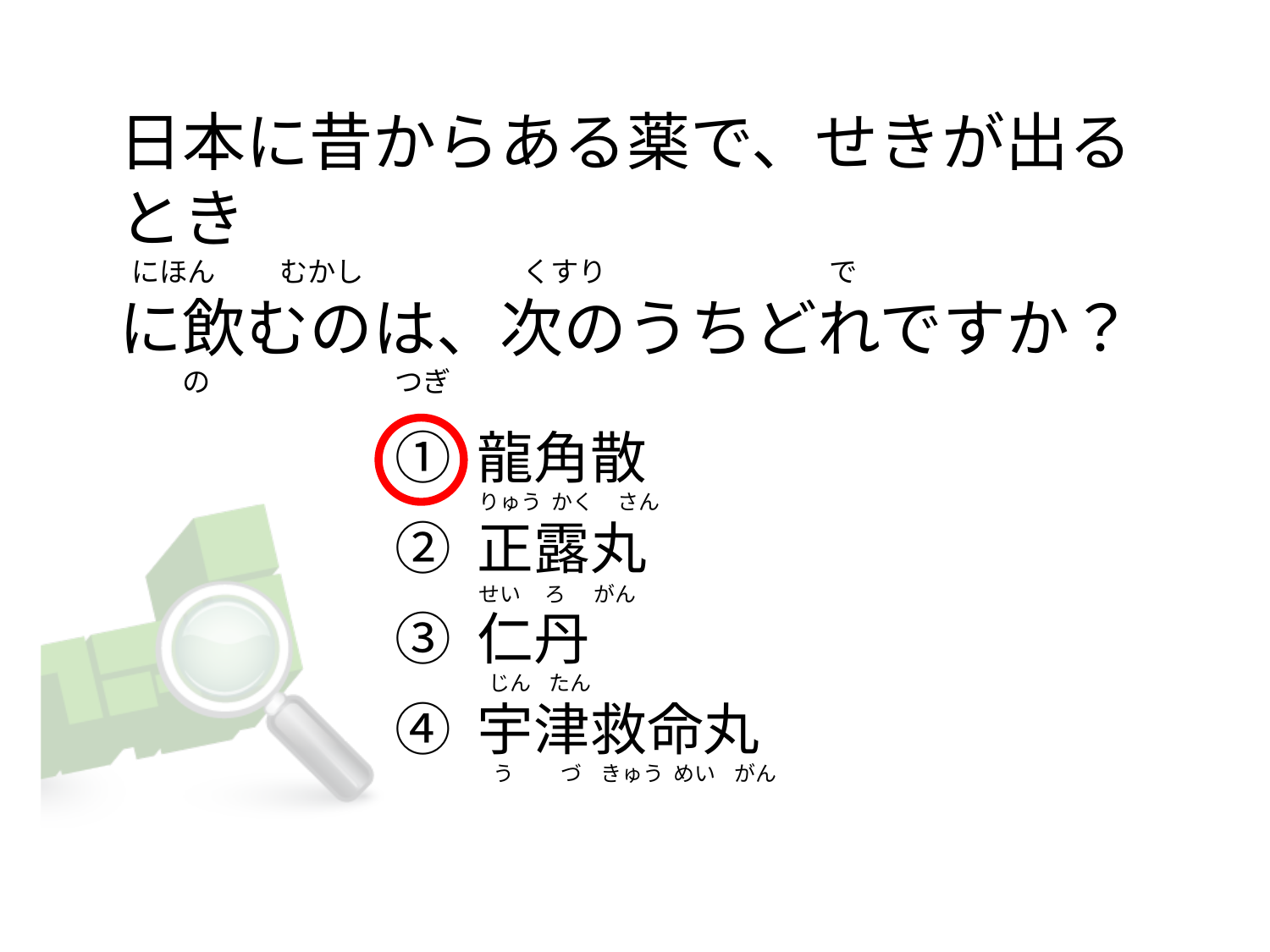

# 日本に昔からある薬で、せきが出るとき   にほん          むかし                         くすり                                   で      に飲むのは、次のうちどれですか？          の                             つぎ
① 龍角散
② 正露丸
③ 仁丹
④ 宇津救命丸

りゅう  かく     さん
せい     ろ      がん
 じん    たん
  う          づ    きゅう  めい    がん